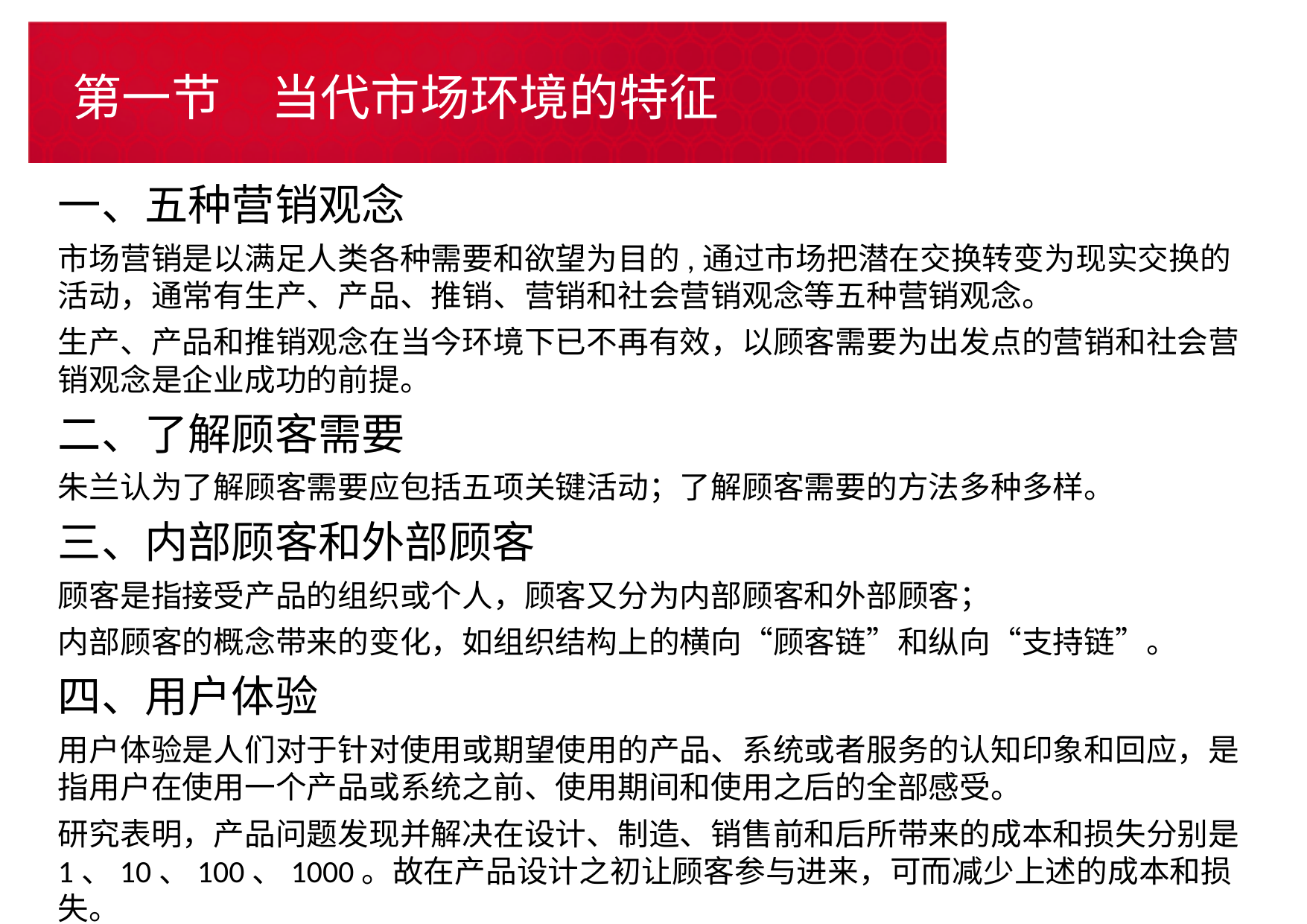

# 第一节　当代市场环境的特征
一、五种营销观念
市场营销是以满足人类各种需要和欲望为目的,通过市场把潜在交换转变为现实交换的活动，通常有生产、产品、推销、营销和社会营销观念等五种营销观念。
生产、产品和推销观念在当今环境下已不再有效，以顾客需要为出发点的营销和社会营销观念是企业成功的前提。
二、了解顾客需要
朱兰认为了解顾客需要应包括五项关键活动；了解顾客需要的方法多种多样。
三、内部顾客和外部顾客
顾客是指接受产品的组织或个人，顾客又分为内部顾客和外部顾客；
内部顾客的概念带来的变化，如组织结构上的横向“顾客链”和纵向“支持链”。
四、用户体验
用户体验是人们对于针对使用或期望使用的产品、系统或者服务的认知印象和回应，是指用户在使用一个产品或系统之前、使用期间和使用之后的全部感受。
研究表明，产品问题发现并解决在设计、制造、销售前和后所带来的成本和损失分别是1、10、100、1000。故在产品设计之初让顾客参与进来，可而减少上述的成本和损失。